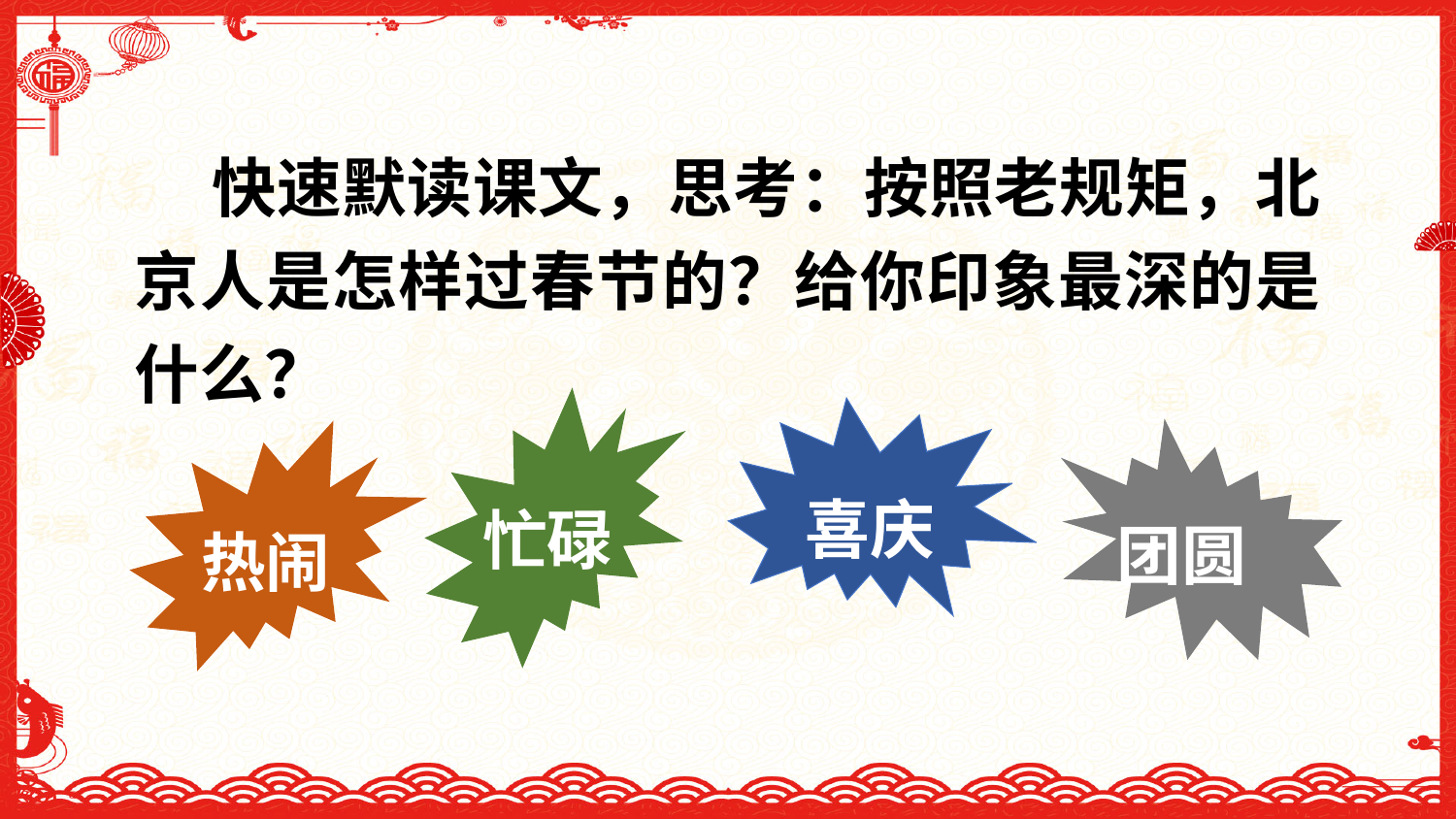

快速默读课文，思考：按照老规矩，北京人是怎样过春节的？给你印象最深的是什么？

喜庆

团圆

忙碌

热闹